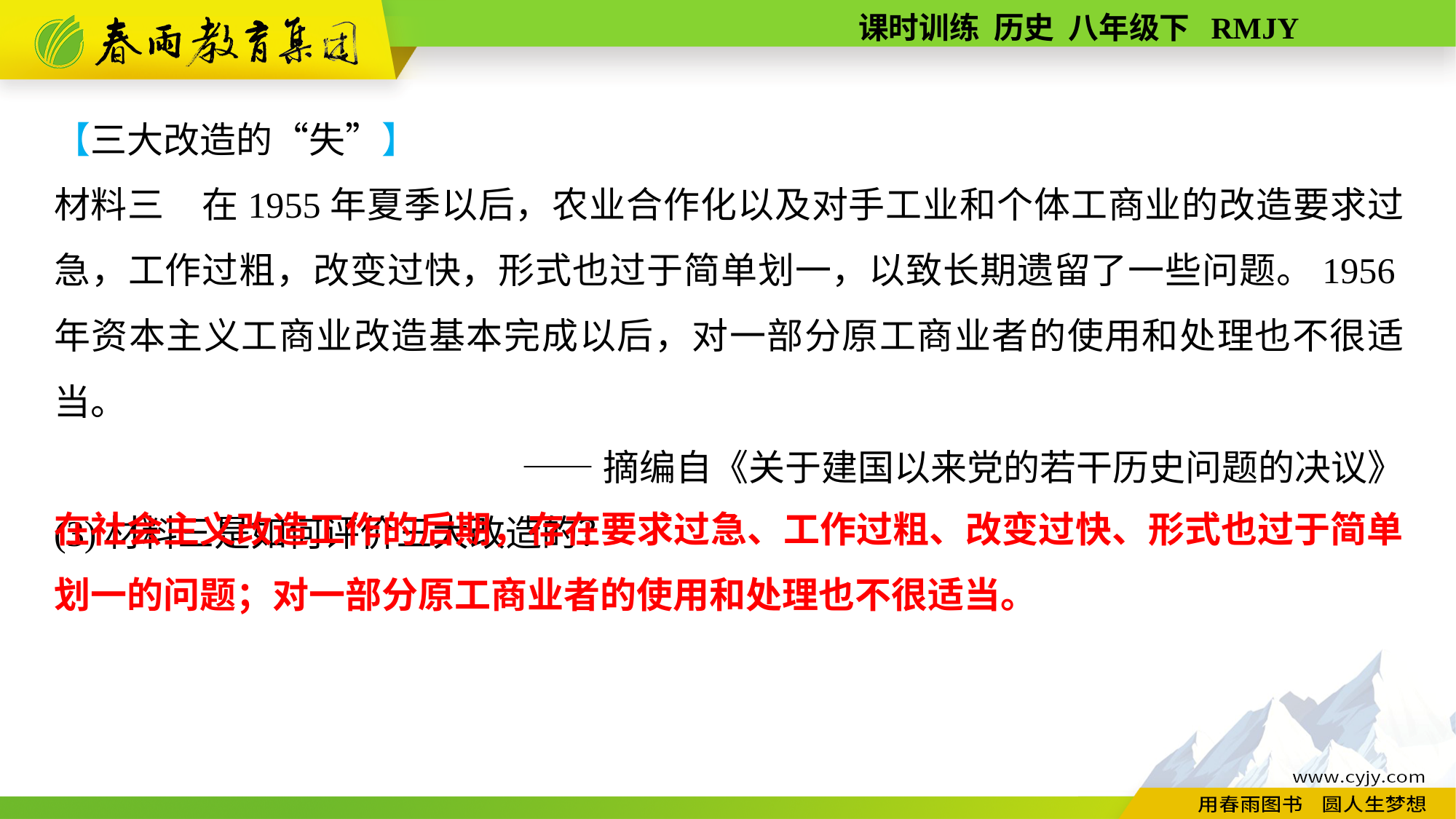

【三大改造的“失”】
材料三　在1955年夏季以后，农业合作化以及对手工业和个体工商业的改造要求过急，工作过粗，改变过快，形式也过于简单划一，以致长期遗留了一些问题。1956年资本主义工商业改造基本完成以后，对一部分原工商业者的使用和处理也不很适当。
——摘编自《关于建国以来党的若干历史问题的决议》
(3)材料三是如何评价三大改造的？
在社会主义改造工作的后期，存在要求过急、工作过粗、改变过快、形式也过于简单划一的问题；对一部分原工商业者的使用和处理也不很适当。